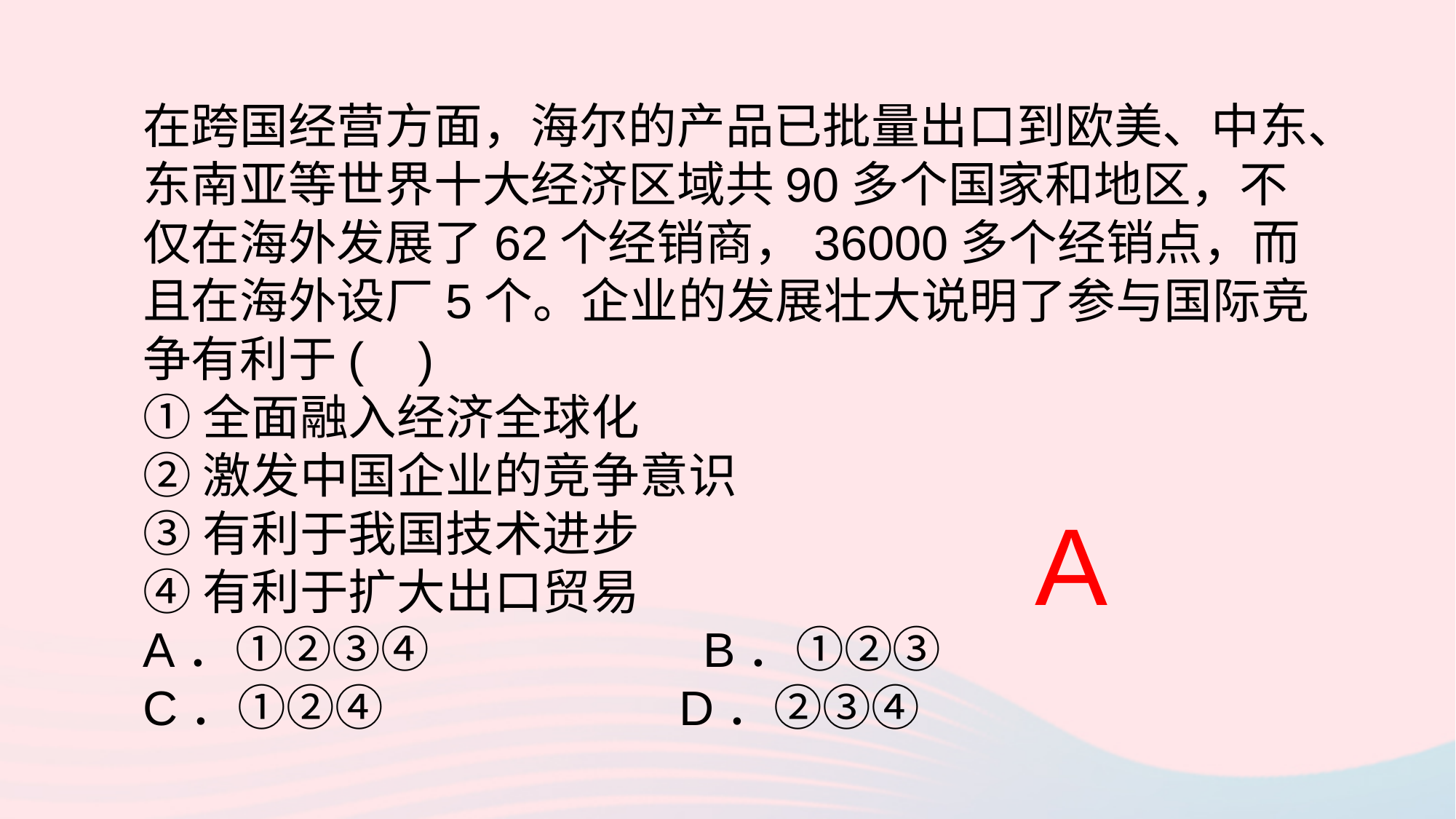

在跨国经营方面，海尔的产品已批量出口到欧美、中东、东南亚等世界十大经济区域共90多个国家和地区，不仅在海外发展了62个经销商，36000多个经销点，而且在海外设厂5个。企业的发展壮大说明了参与国际竞争有利于(    )
①全面融入经济全球化
②激发中国企业的竞争意识
③有利于我国技术进步
④有利于扩大出口贸易
A．①②③④                        B．①②③
C．①②④                          D．②③④
A